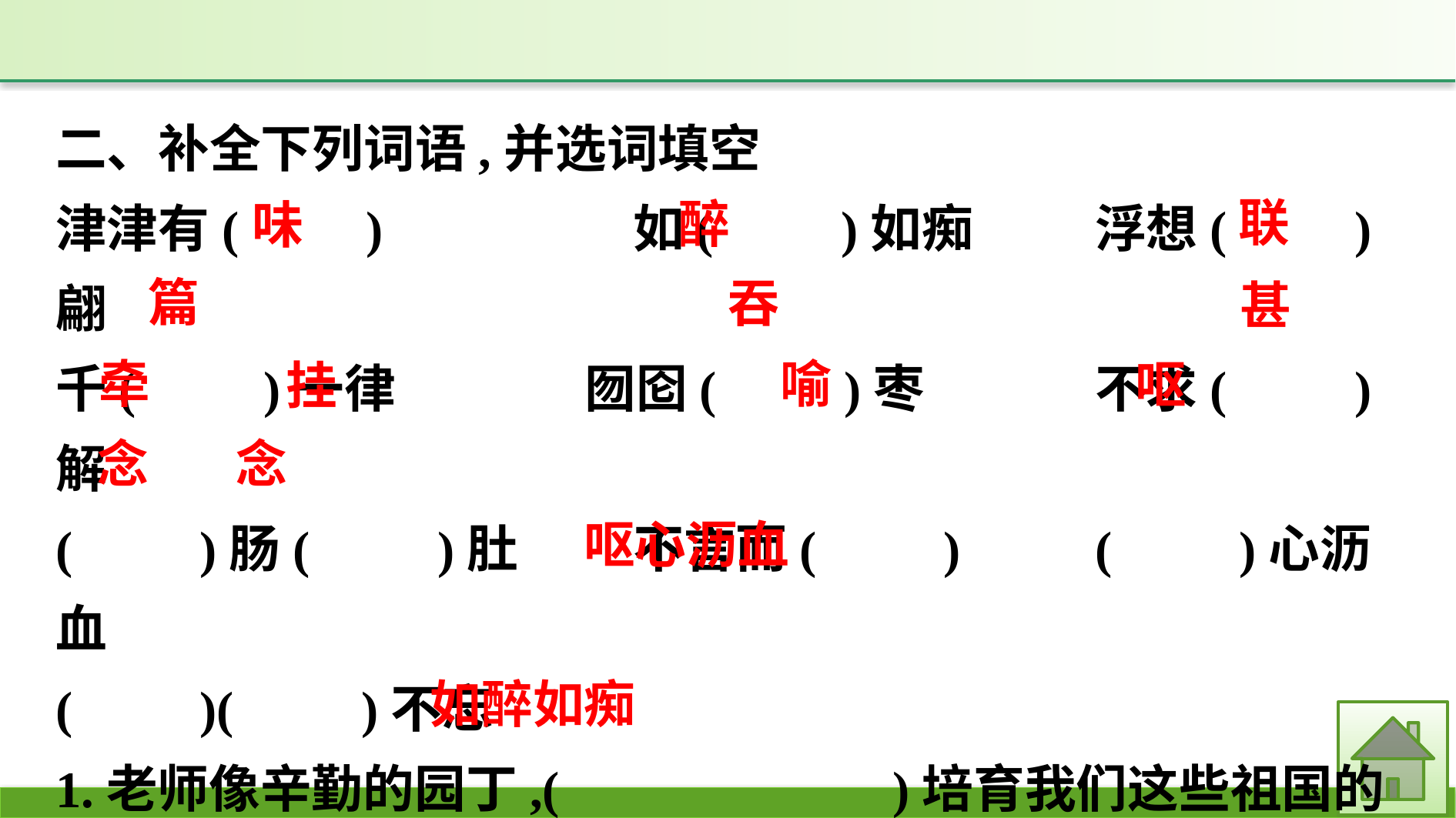

二、补全下列词语,并选词填空
津津有(　　)　　		如(　　)如痴　　	浮想(　　)翩
千(　　)一律		囫囵(　　)枣		不求(　　)解
(　　)肠(　　)肚		不言而(　　)		(　　)心沥血
(　　)(　　)不忘
1.老师像辛勤的园丁,(　　　　　　)培育我们这些祖国的花朵。
2.他闭着双眼,(　　　　　　)地听着优美的音乐。
联
醉
味
篇
吞
甚
牵
喻
呕
挂
念	  念
呕心沥血
如醉如痴